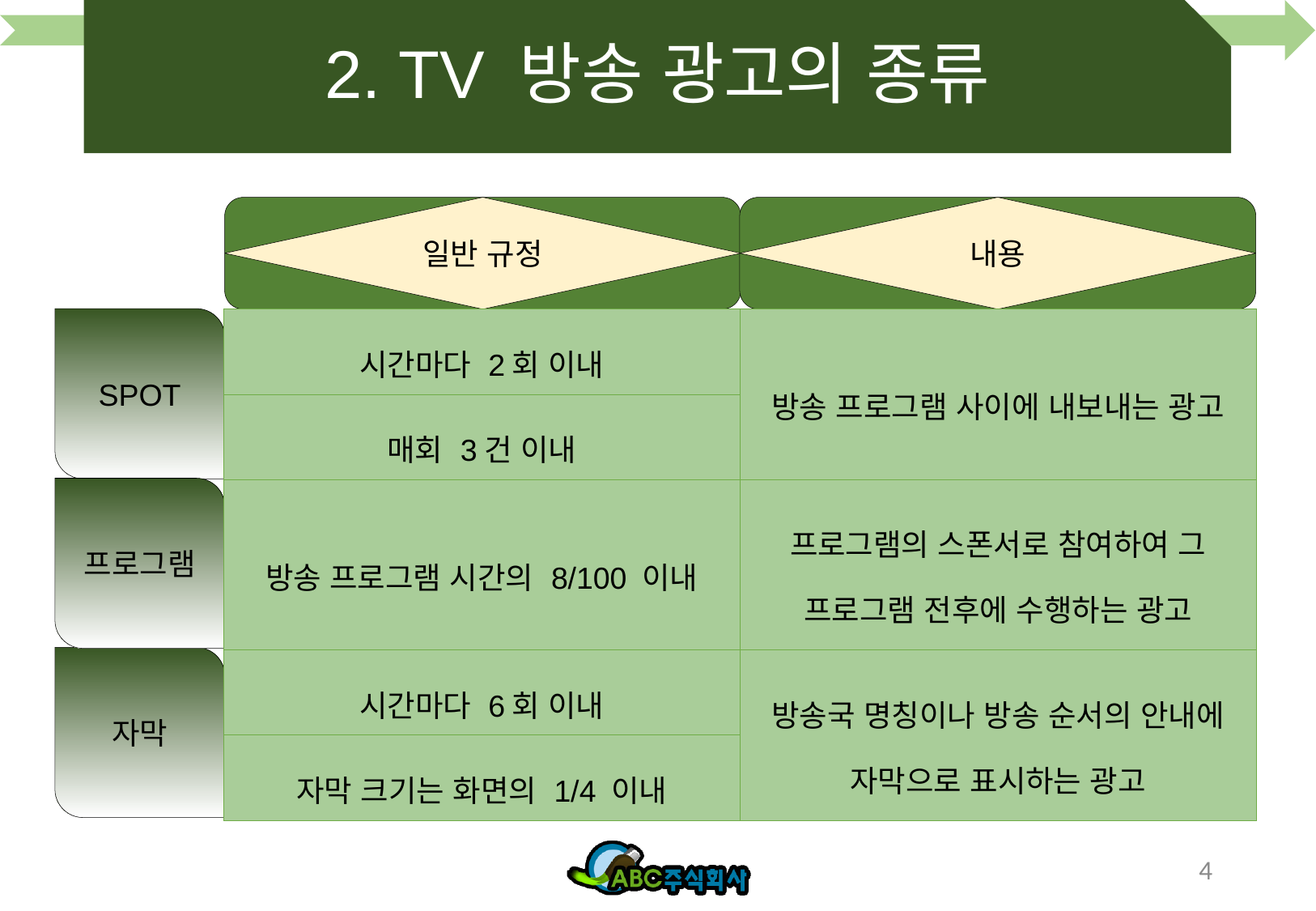

# 2. TV 방송 광고의 종류

일반 규정

내용
SPOT
| 시간마다 2회 이내 | 방송 프로그램 사이에 내보내는 광고 |
| --- | --- |
| 매회 3건 이내 |  |
| 방송 프로그램 시간의 8/100 이내 | 프로그램의 스폰서로 참여하여 그 프로그램 전후에 수행하는 광고 |
| 시간마다 6회 이내 | 방송국 명칭이나 방송 순서의 안내에 자막으로 표시하는 광고 |
| 자막 크기는 화면의 1/4 이내 |  |
프로그램
자막
4